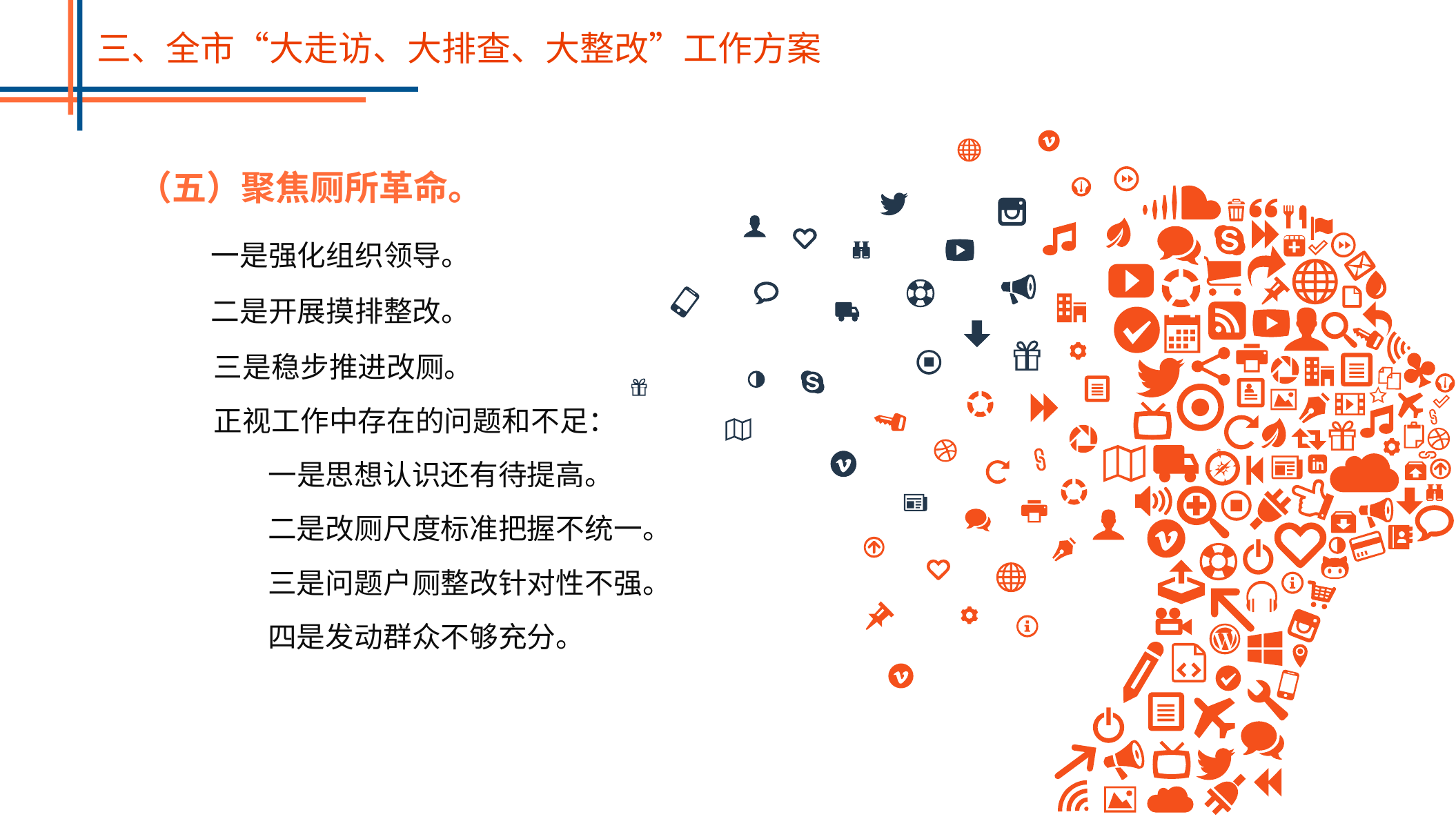

三、全市“大走访、大排查、大整改”工作方案

（五）聚焦厕所革命。

一是强化组织领导。
二是开展摸排整改。
三是稳步推进改厕。
正视工作中存在的问题和不足：
一是思想认识还有待提高。
二是改厕尺度标准把握不统一。
三是问题户厕整改针对性不强。
四是发动群众不够充分。